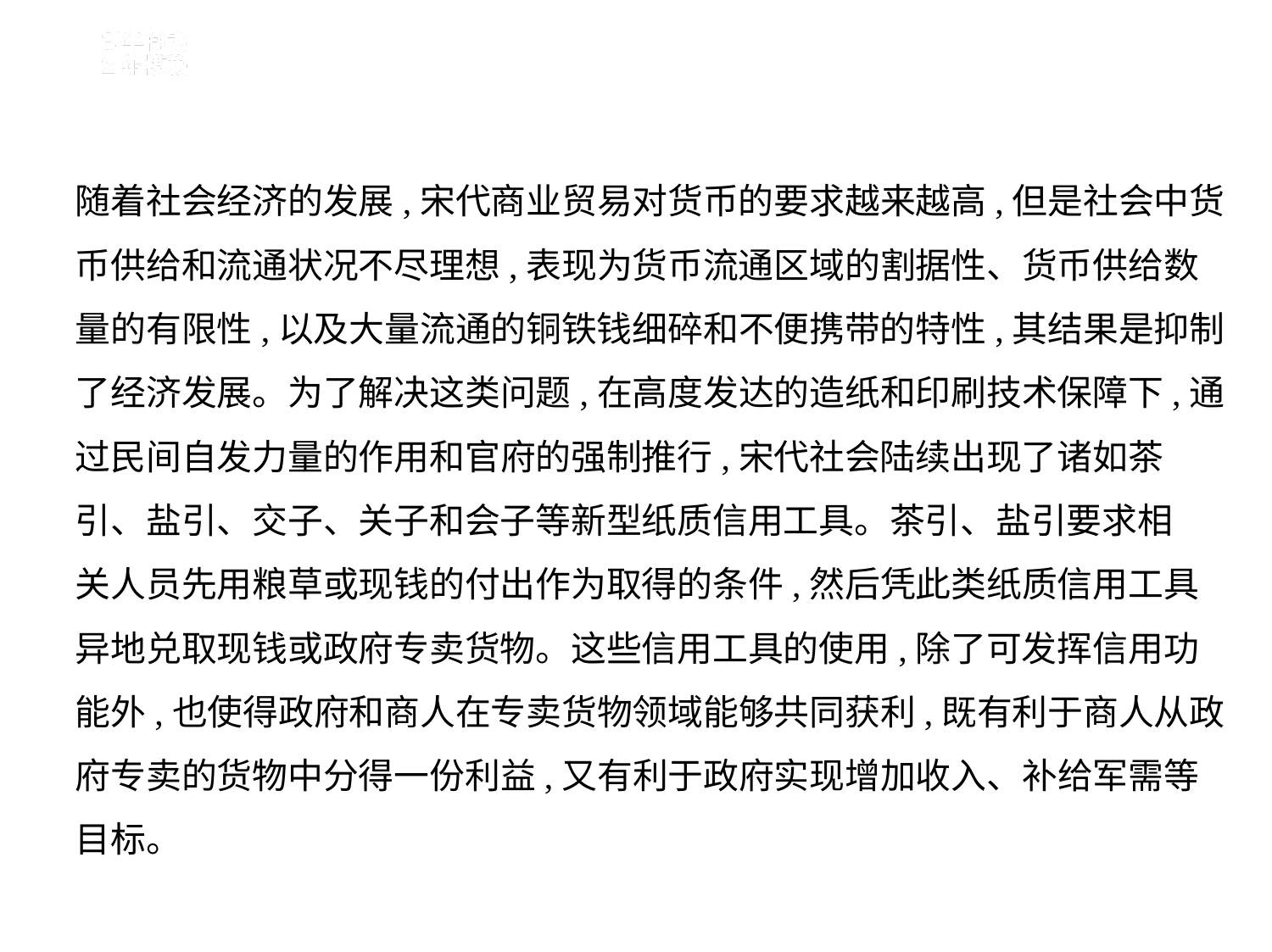

随着社会经济的发展,宋代商业贸易对货币的要求越来越高,但是社会中货
币供给和流通状况不尽理想,表现为货币流通区域的割据性、货币供给数
量的有限性,以及大量流通的铜铁钱细碎和不便携带的特性,其结果是抑制
了经济发展。为了解决这类问题,在高度发达的造纸和印刷技术保障下,通
过民间自发力量的作用和官府的强制推行,宋代社会陆续出现了诸如茶
引、盐引、交子、关子和会子等新型纸质信用工具。茶引、盐引要求相
关人员先用粮草或现钱的付出作为取得的条件,然后凭此类纸质信用工具
异地兑取现钱或政府专卖货物。这些信用工具的使用,除了可发挥信用功
能外,也使得政府和商人在专卖货物领域能够共同获利,既有利于商人从政
府专卖的货物中分得一份利益,又有利于政府实现增加收入、补给军需等
目标。